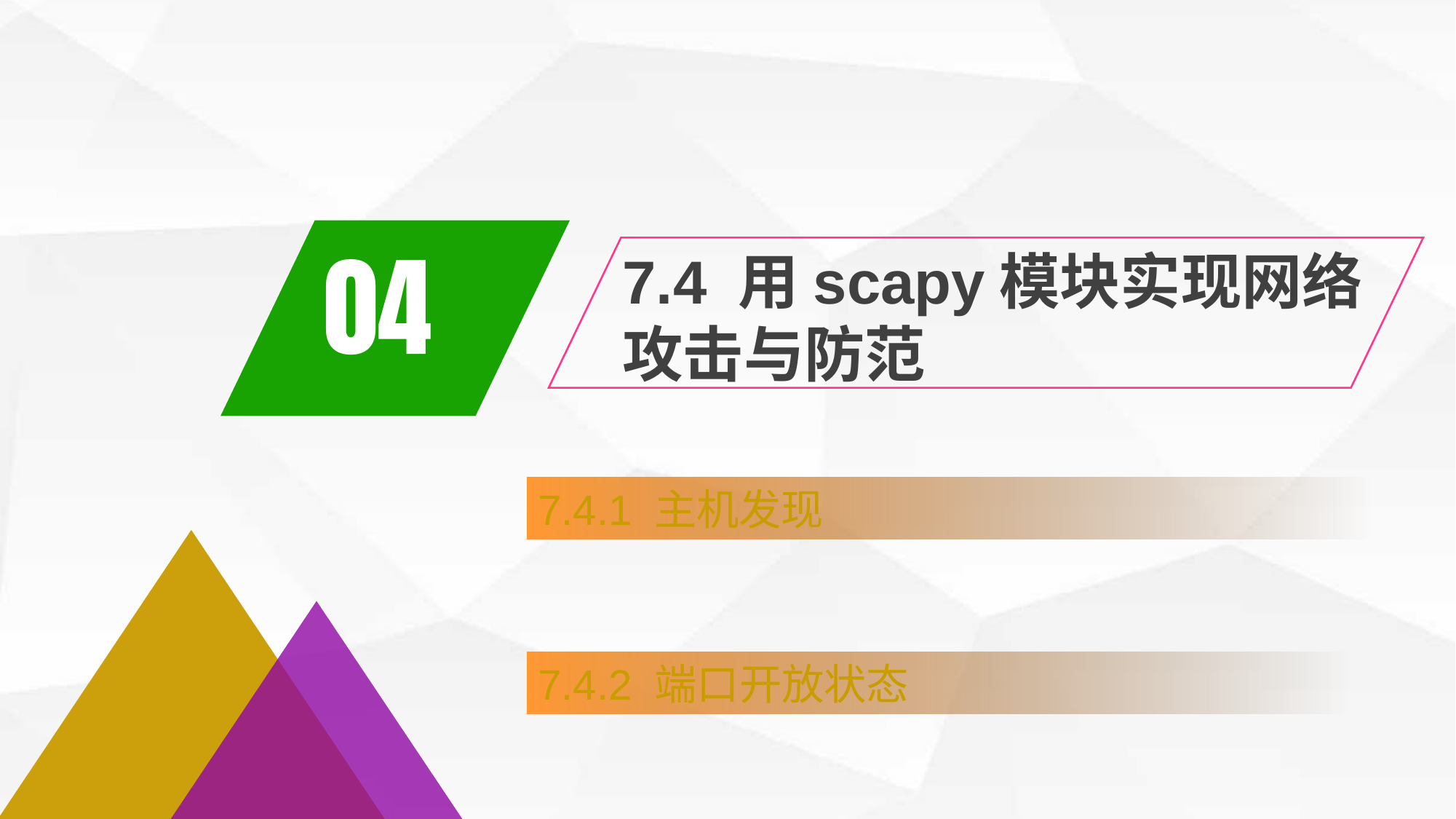

04

7.4 用scapy模块实现网络攻击与防范
7.4.1 主机发现

7.4.2 端口开放状态